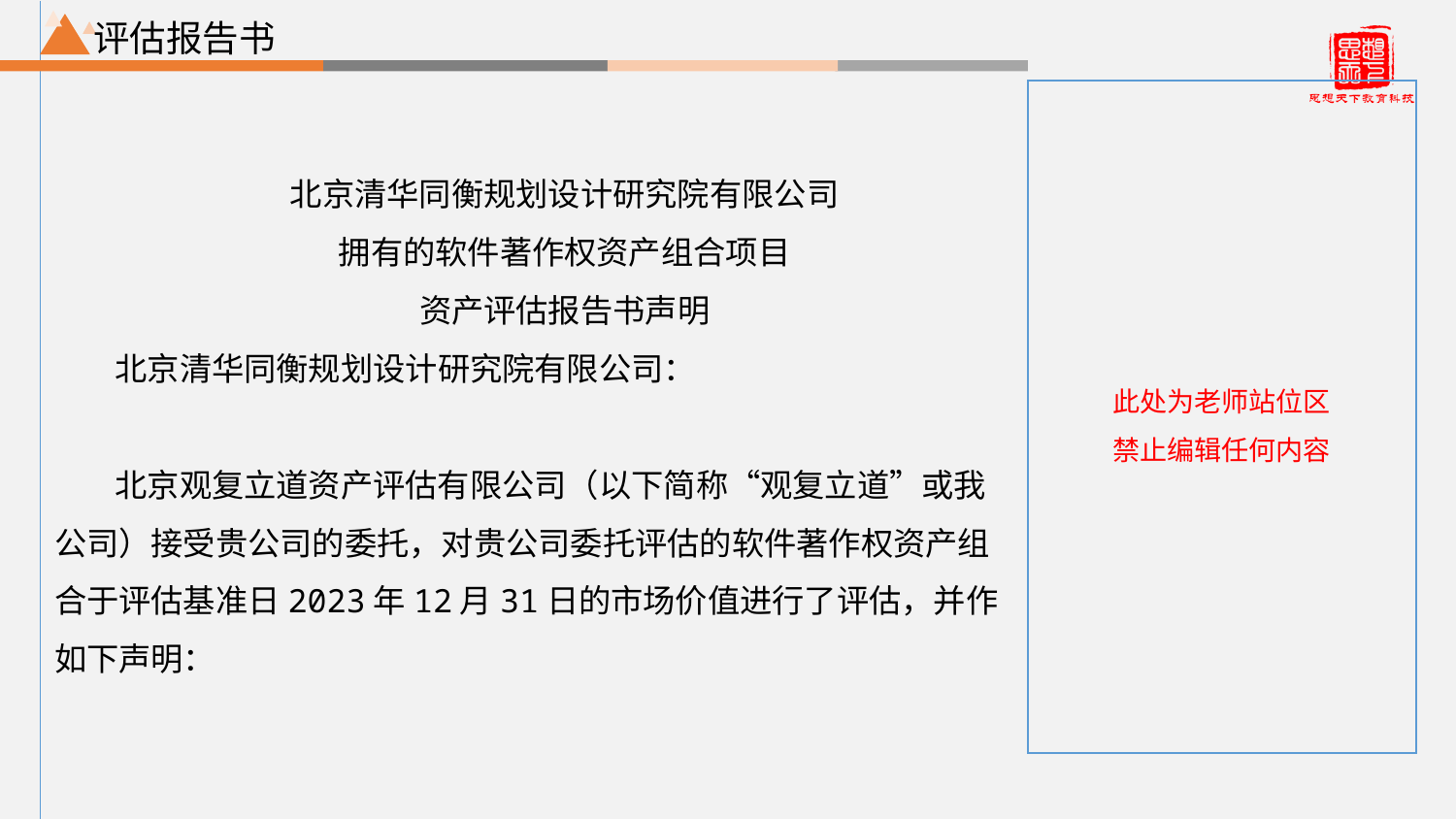

评估报告书
北京清华同衡规划设计研究院有限公司
拥有的软件著作权资产组合项目
资产评估报告书声明
北京清华同衡规划设计研究院有限公司：

北京观复立道资产评估有限公司（以下简称“观复立道”或我公司）接受贵公司的委托，对贵公司委托评估的软件著作权资产组合于评估基准日2023年12月31日的市场价值进行了评估，并作如下声明：
104